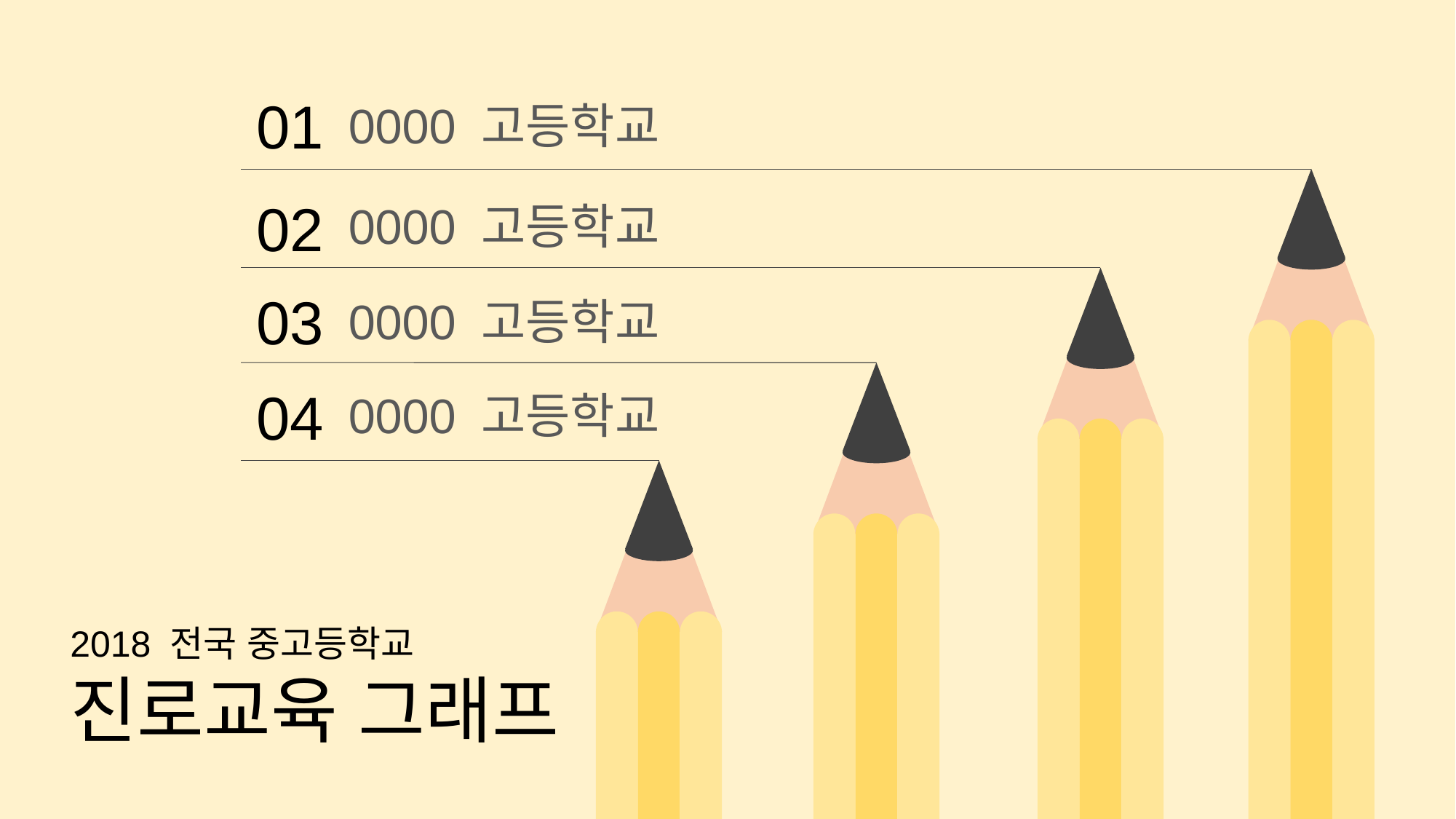

01
0000 고등학교

02
0000 고등학교

03
0000 고등학교

04
0000 고등학교

2018 전국 중고등학교
진로교육 그래프